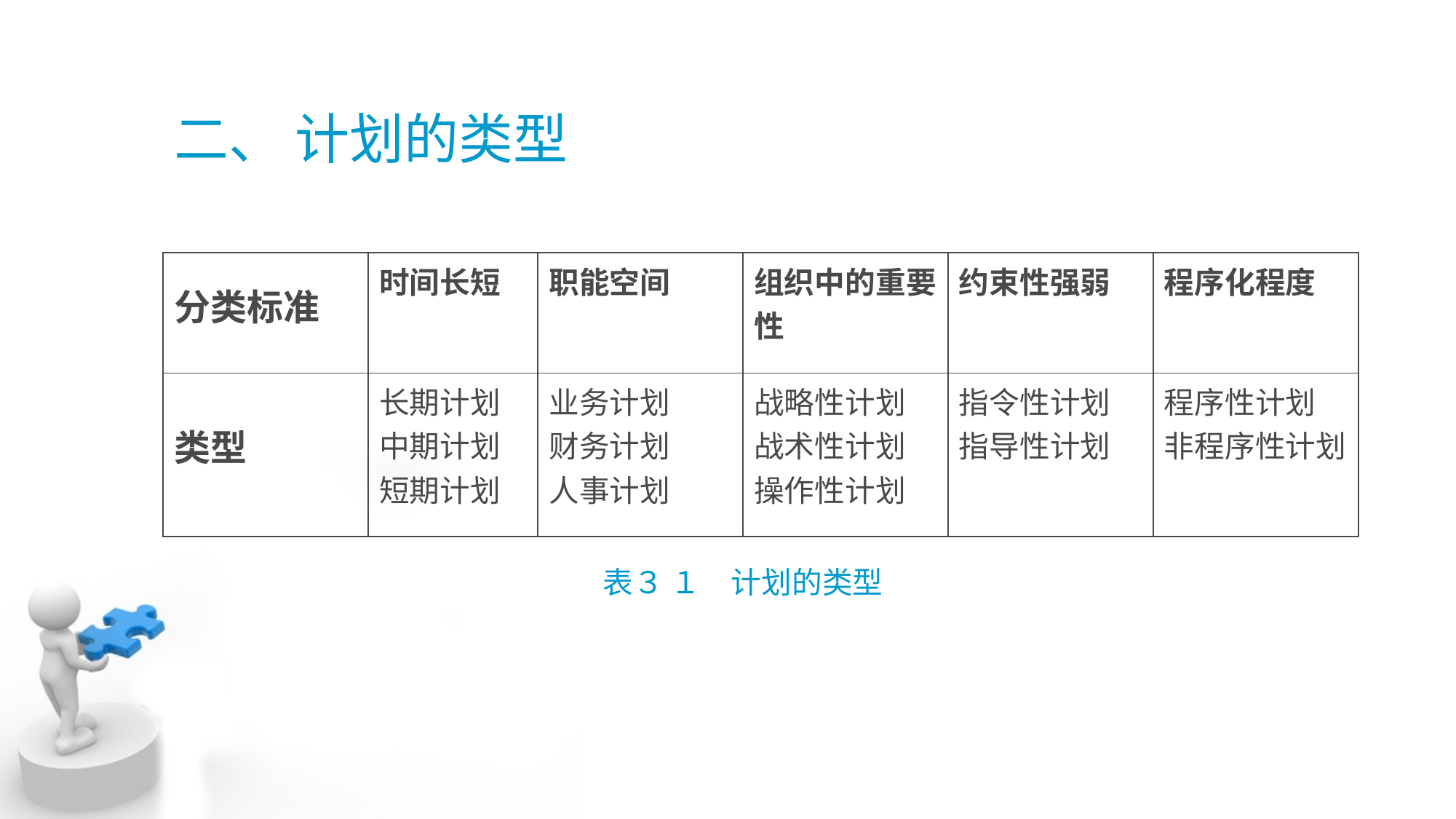

# 二、 计划的类型
| 分类标准 | 时间长短 | 职能空间 | 组织中的重要性 | 约束性强弱 | 程序化程度 |
| --- | --- | --- | --- | --- | --- |
| 类型 | 长期计划 中期计划 短期计划 | 业务计划 财务计划 人事计划 | 战略性计划 战术性计划 操作性计划 | 指令性计划 指导性计划 | 程序性计划 非程序性计划 |
表３ １　计划的类型